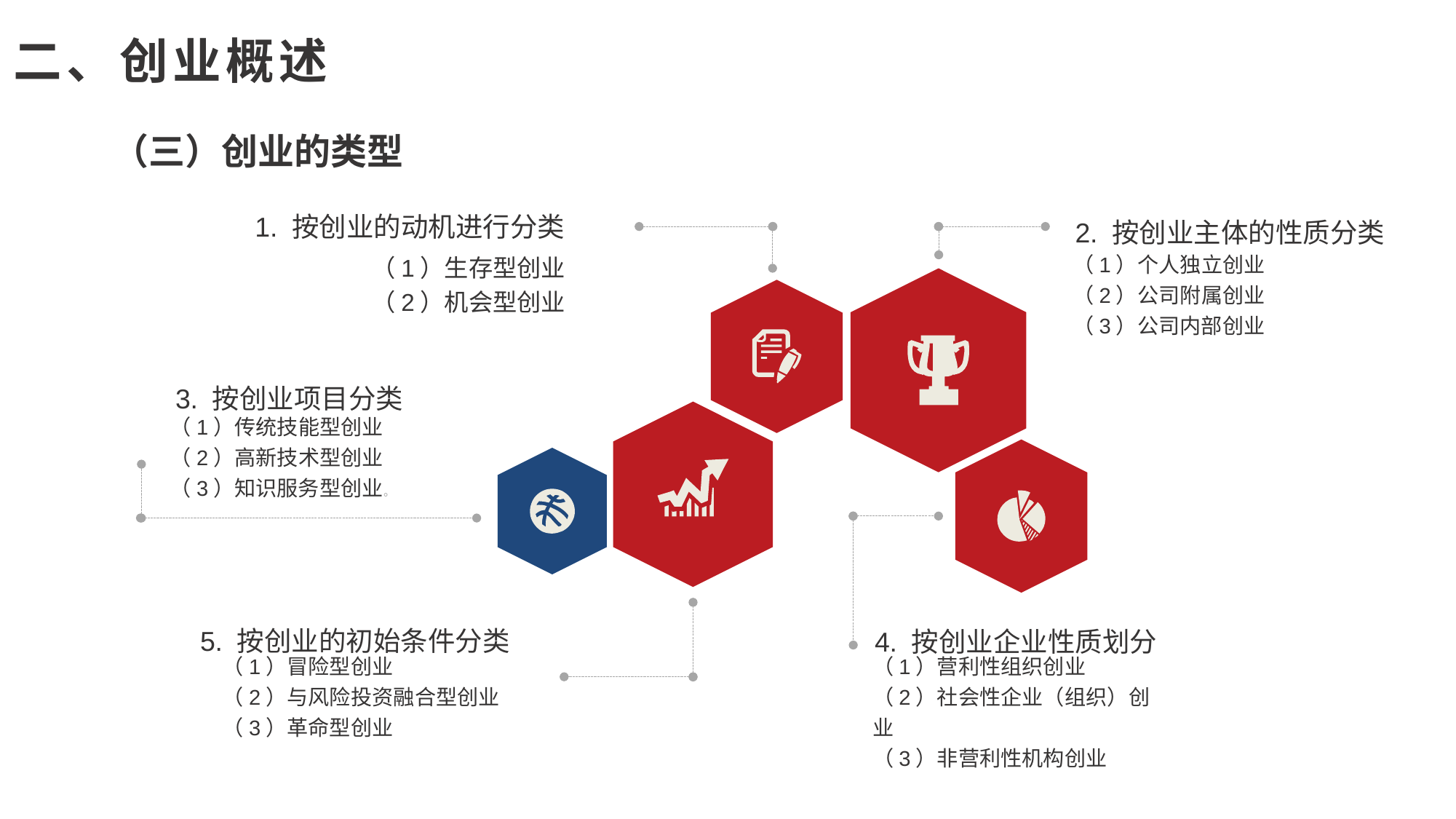

二、创业概述
（三）创业的类型
1. 按创业的动机进行分类
（1）生存型创业
（2）机会型创业
2. 按创业主体的性质分类
（1）个人独立创业
（2）公司附属创业
（3）公司内部创业

3. 按创业项目分类
（1）传统技能型创业
（2）高新技术型创业
（3）知识服务型创业。

5. 按创业的初始条件分类
（1）冒险型创业
（2）与风险投资融合型创业
（3）革命型创业
4. 按创业企业性质划分
（1）营利性组织创业
（2）社会性企业（组织）创业
（3）非营利性机构创业